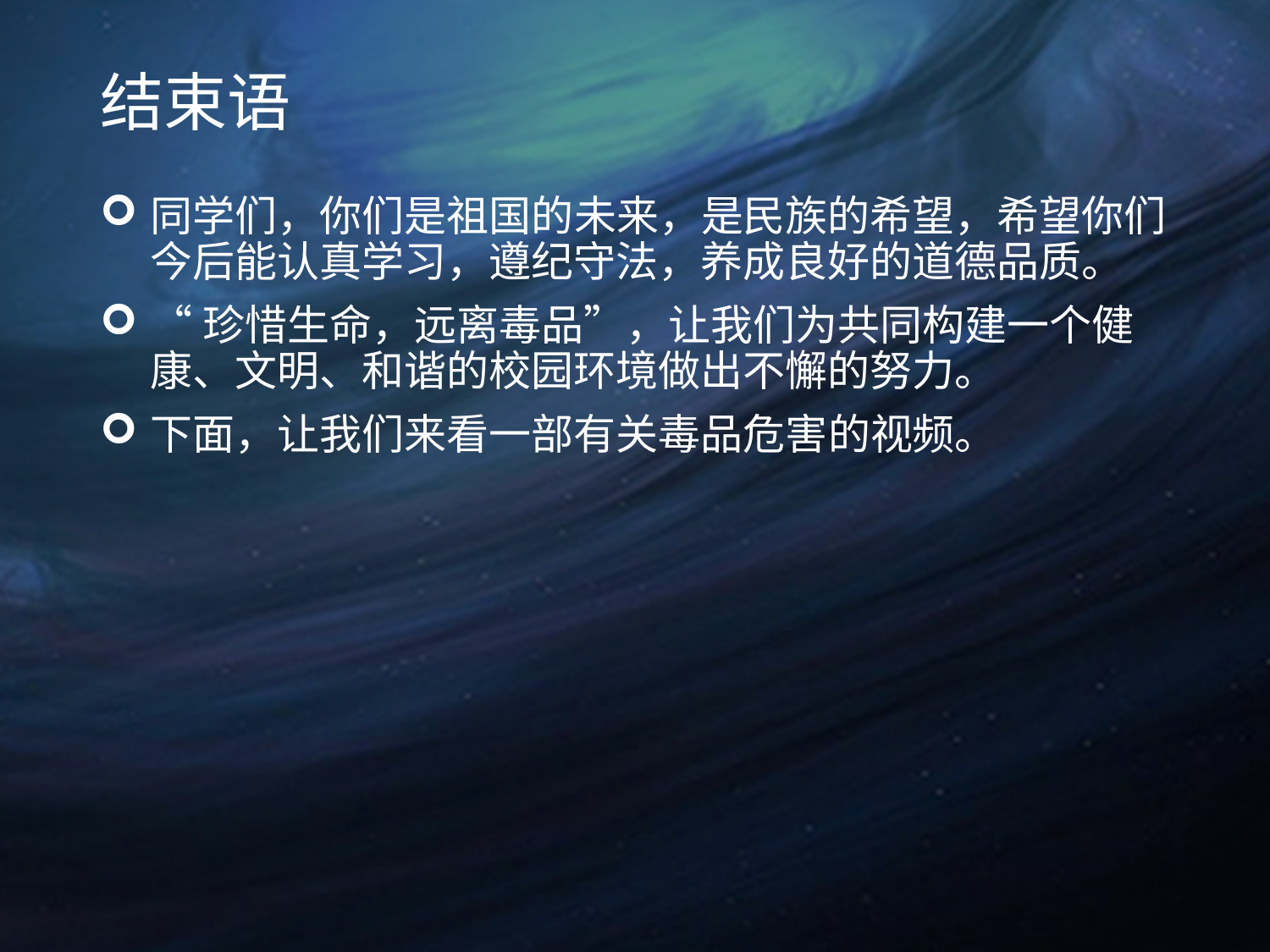

# 结束语
同学们，你们是祖国的未来，是民族的希望，希望你们今后能认真学习，遵纪守法，养成良好的道德品质。
“珍惜生命，远离毒品”，让我们为共同构建一个健康、文明、和谐的校园环境做出不懈的努力。
下面，让我们来看一部有关毒品危害的视频。